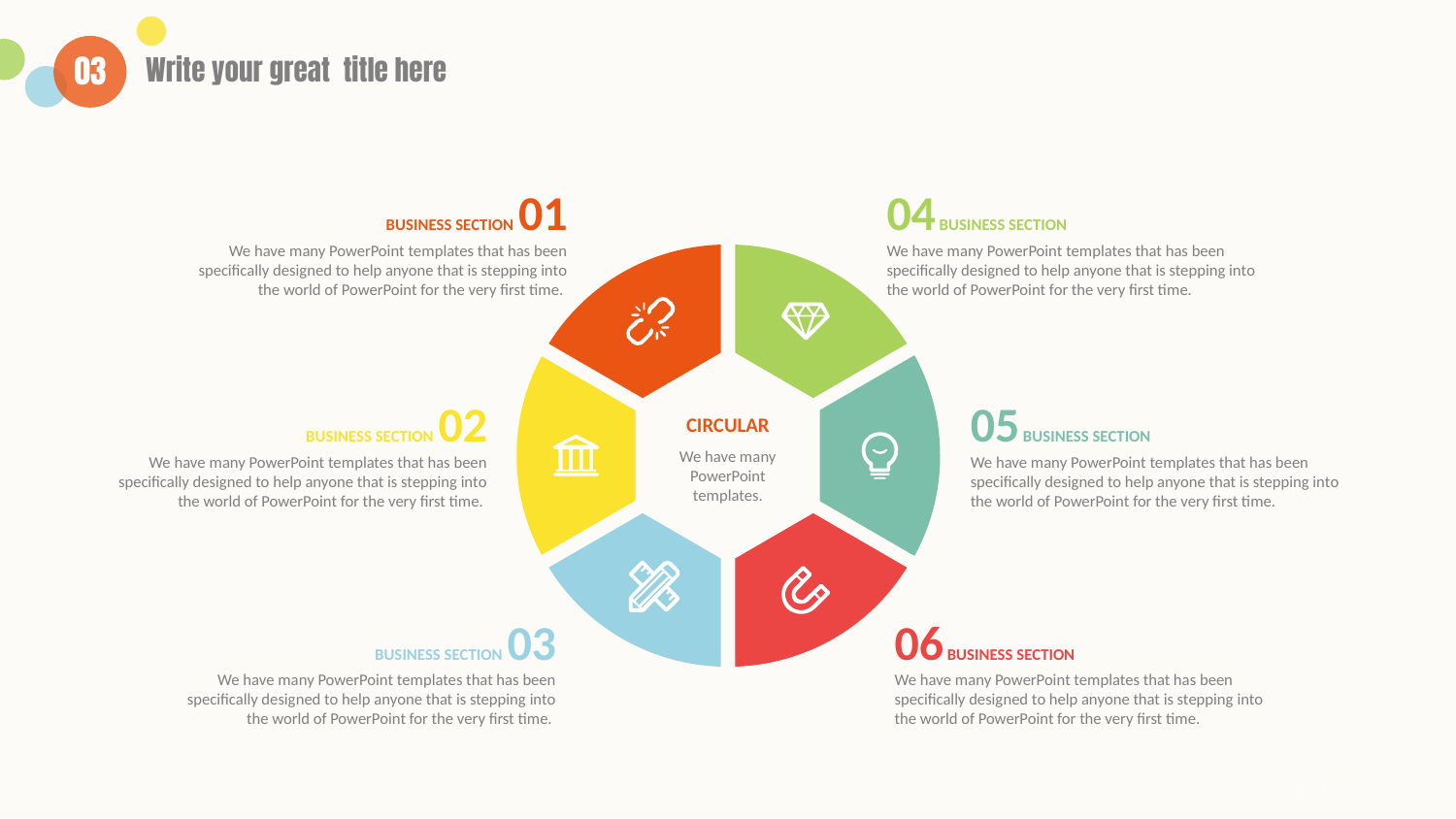

03
Write your great  title here

BUSINESS SECTION 01
We have many PowerPoint templates that has been specifically designed to help anyone that is stepping into the world of PowerPoint for the very first time.
04 BUSINESS SECTION
We have many PowerPoint templates that has been specifically designed to help anyone that is stepping into the world of PowerPoint for the very first time.

BUSINESS SECTION 02
We have many PowerPoint templates that has been specifically designed to help anyone that is stepping into the world of PowerPoint for the very first time.
05 BUSINESS SECTION
We have many PowerPoint templates that has been specifically designed to help anyone that is stepping into the world of PowerPoint for the very first time.
CIRCULAR

We have many PowerPoint templates.

BUSINESS SECTION 03
We have many PowerPoint templates that has been specifically designed to help anyone that is stepping into the world of PowerPoint for the very first time.
06 BUSINESS SECTION
We have many PowerPoint templates that has been specifically designed to help anyone that is stepping into the world of PowerPoint for the very first time.
PPT模板下载：www.1ppt.com/moban/     行业PPT模板：www.1ppt.com/hangye/
节日PPT模板：www.1ppt.com/jieri/           PPT素材下载：www.1ppt.com/sucai/
PPT背景图片：www.1ppt.com/beijing/      PPT图表下载：www.1ppt.com/tubiao/
优秀PPT下载：www.1ppt.com/xiazai/        PPT教程： www.1ppt.com/powerpoint/
Word教程： www.1ppt.com/word/              Excel教程：www.1ppt.com/excel/
资料下载：www.1ppt.com/ziliao/                PPT课件下载：www.1ppt.com/kejian/
范文下载：www.1ppt.com/fanwen/             试卷下载：www.1ppt.com/shiti/
教案下载：www.1ppt.com/jiaoan/
字体下载：www.1ppt.com/ziti/